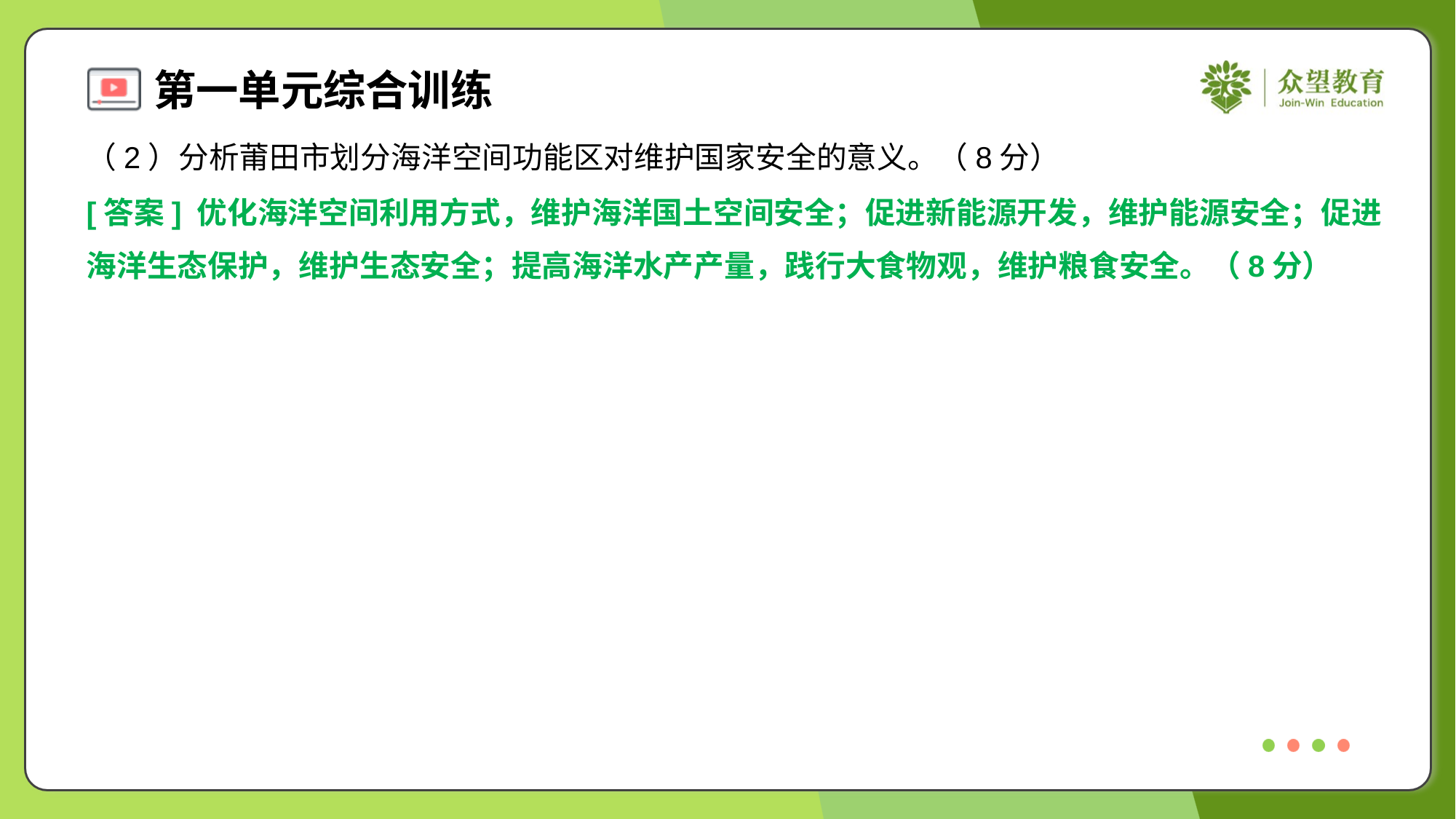

（2）分析莆田市划分海洋空间功能区对维护国家安全的意义。（8分）
[答案] 优化海洋空间利用方式，维护海洋国土空间安全；促进新能源开发，维护能源安全；促进
海洋生态保护，维护生态安全；提高海洋水产产量，践行大食物观，维护粮食安全。（8分）